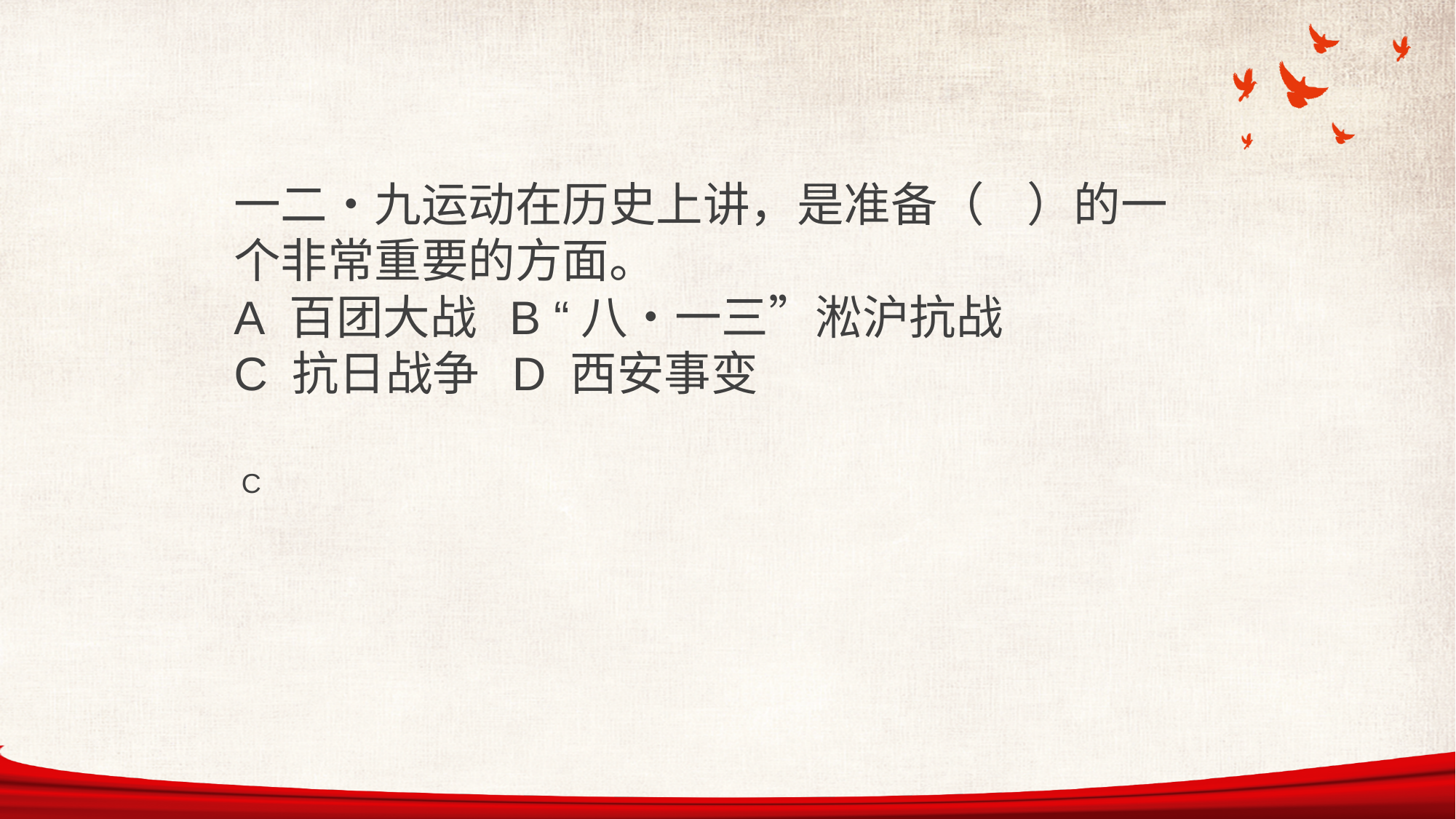

一二•九运动在历史上讲，是准备（    ）的一个非常重要的方面。   
A 百团大战  B “八•一三”淞沪抗战  
C 抗日战争  D 西安事变
 C